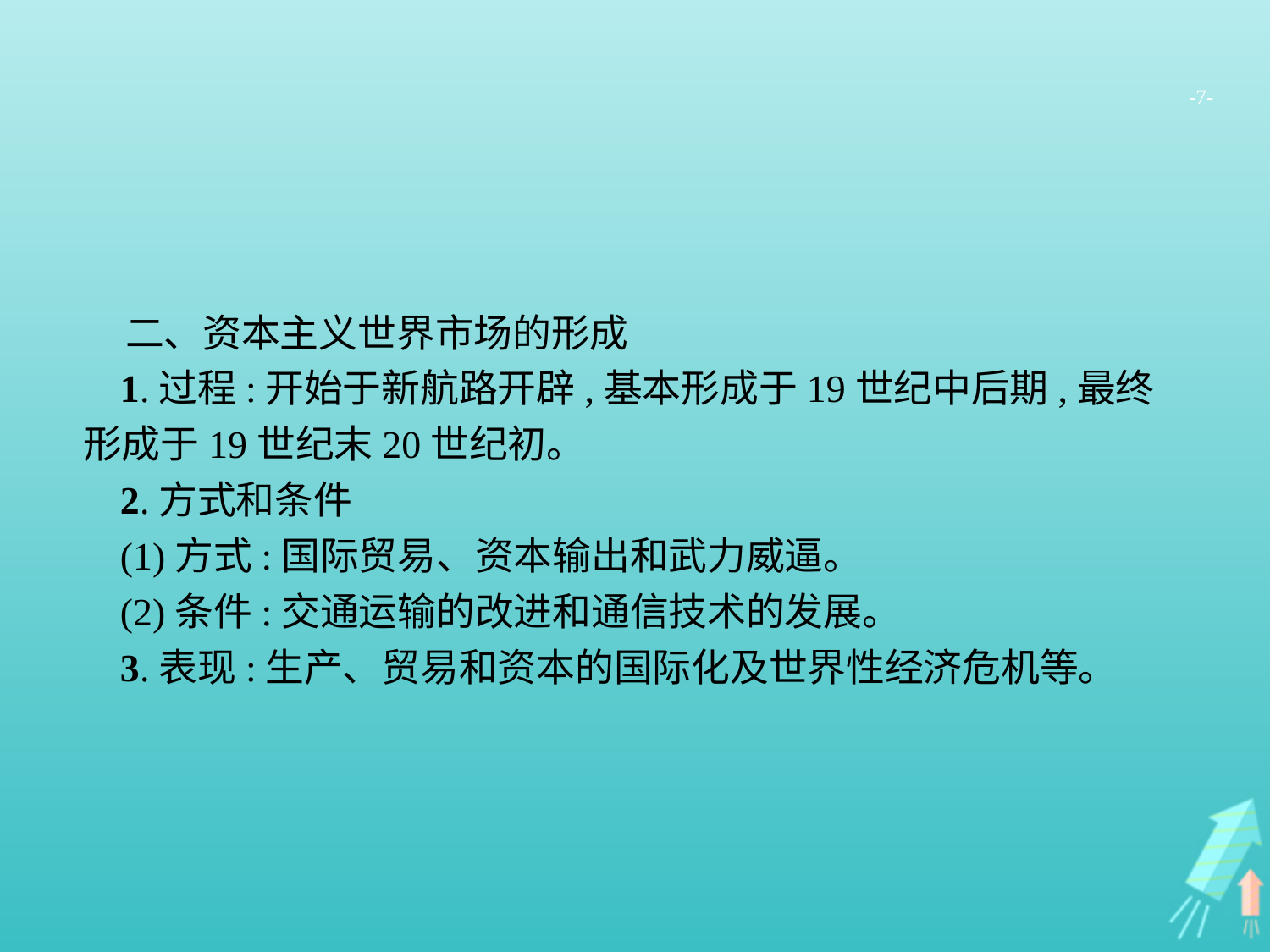

-7-
二、资本主义世界市场的形成
1.过程:开始于新航路开辟,基本形成于19世纪中后期,最终形成于19世纪末20世纪初。
2.方式和条件
(1)方式:国际贸易、资本输出和武力威逼。
(2)条件:交通运输的改进和通信技术的发展。
3.表现:生产、贸易和资本的国际化及世界性经济危机等。